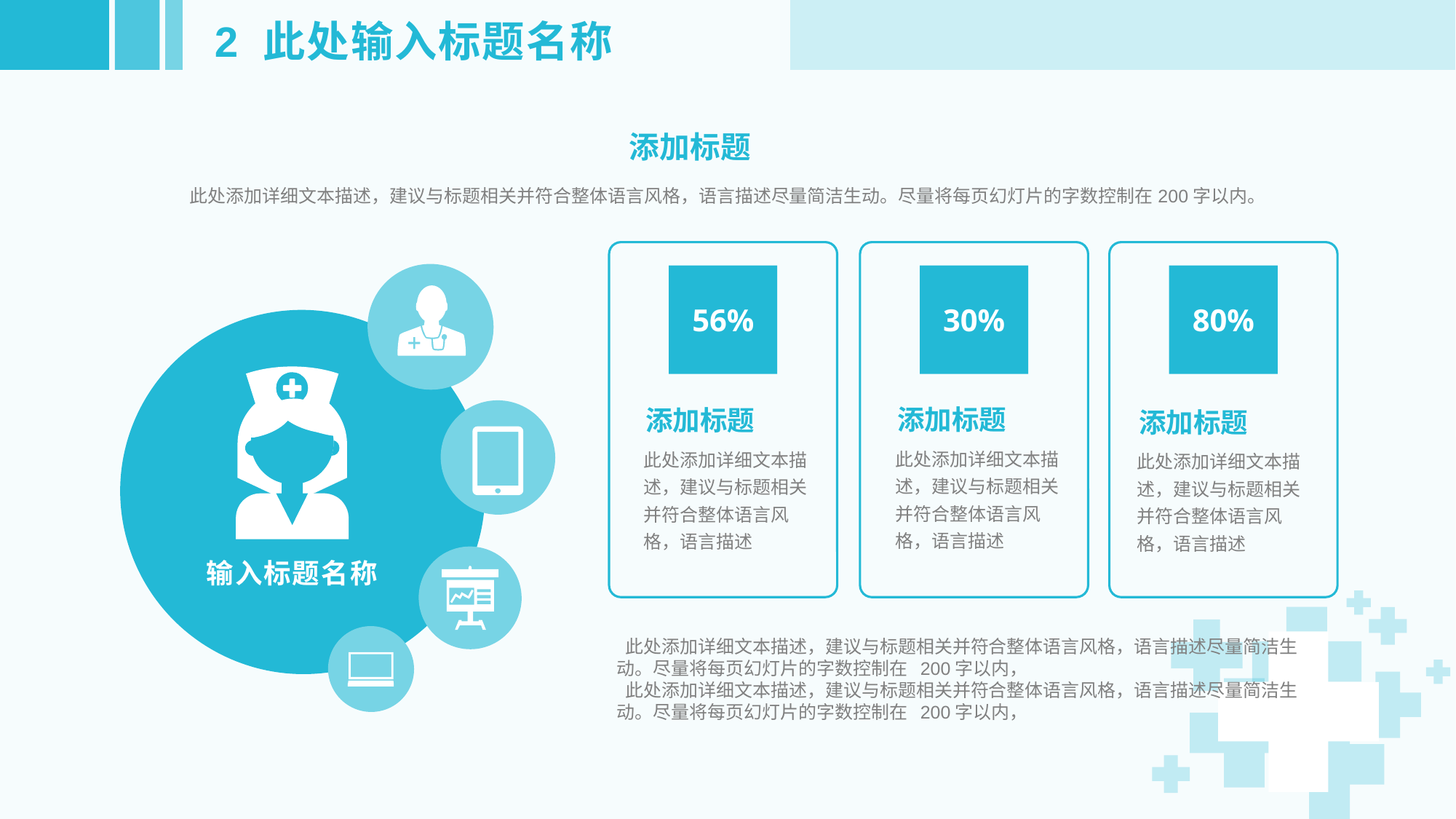

2 此处输入标题名称

添加标题
此处添加详细文本描述，建议与标题相关并符合整体语言风格，语言描述尽量简洁生动。尽量将每页幻灯片的字数控制在200字以内。

56%
添加标题
此处添加详细文本描述，建议与标题相关并符合整体语言风格，语言描述

30%
添加标题
此处添加详细文本描述，建议与标题相关并符合整体语言风格，语言描述

80%
添加标题
此处添加详细文本描述，建议与标题相关并符合整体语言风格，语言描述

输入标题名称

 此处添加详细文本描述，建议与标题相关并符合整体语言风格，语言描述尽量简洁生动。尽量将每页幻灯片的字数控制在  200字以内，
 此处添加详细文本描述，建议与标题相关并符合整体语言风格，语言描述尽量简洁生动。尽量将每页幻灯片的字数控制在  200字以内，